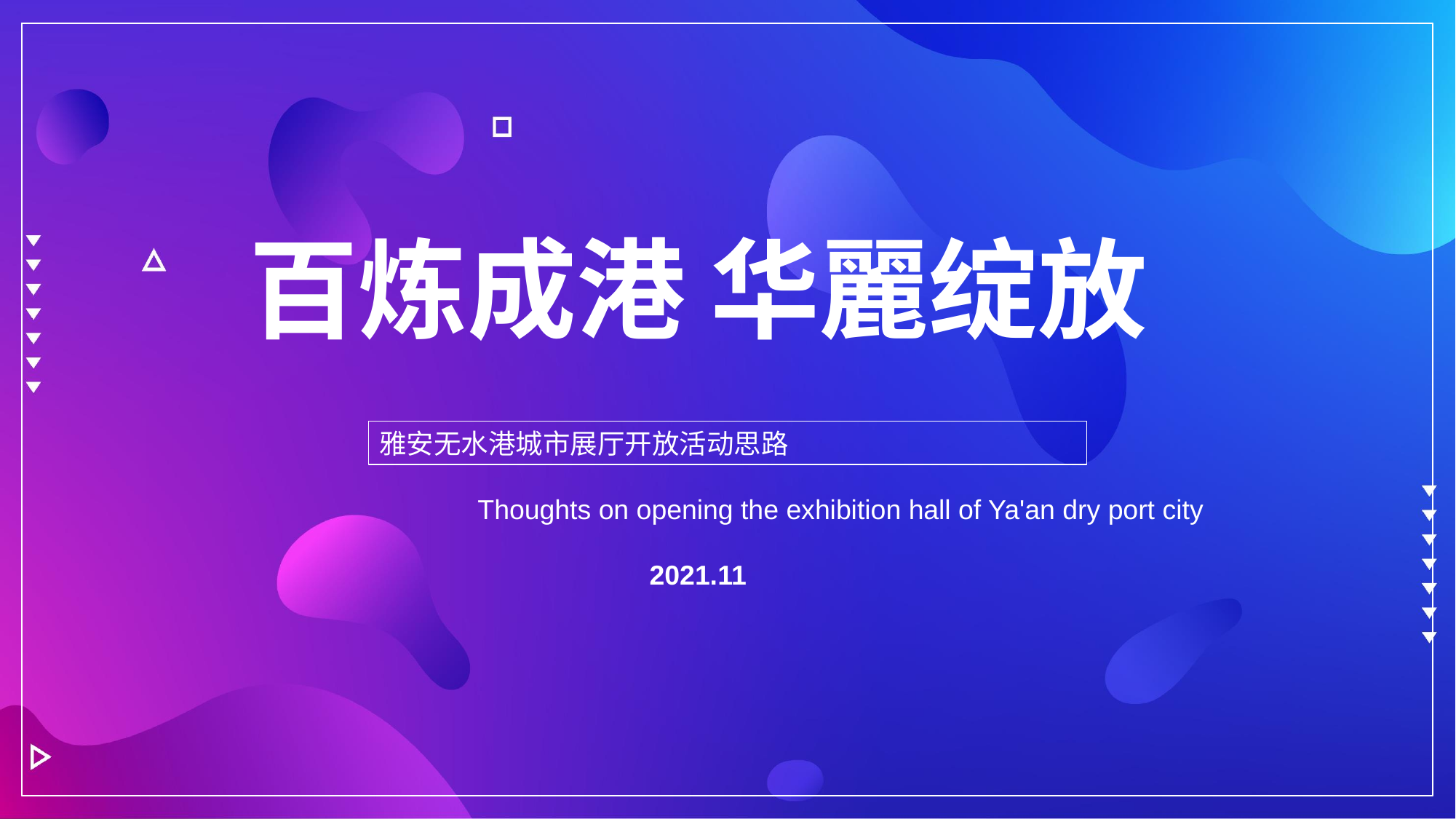

百炼成港 华麗绽放
雅安无水港城市展厅开放活动思路
 Thoughts on opening the exhibition hall of Ya'an dry port city
2021.11